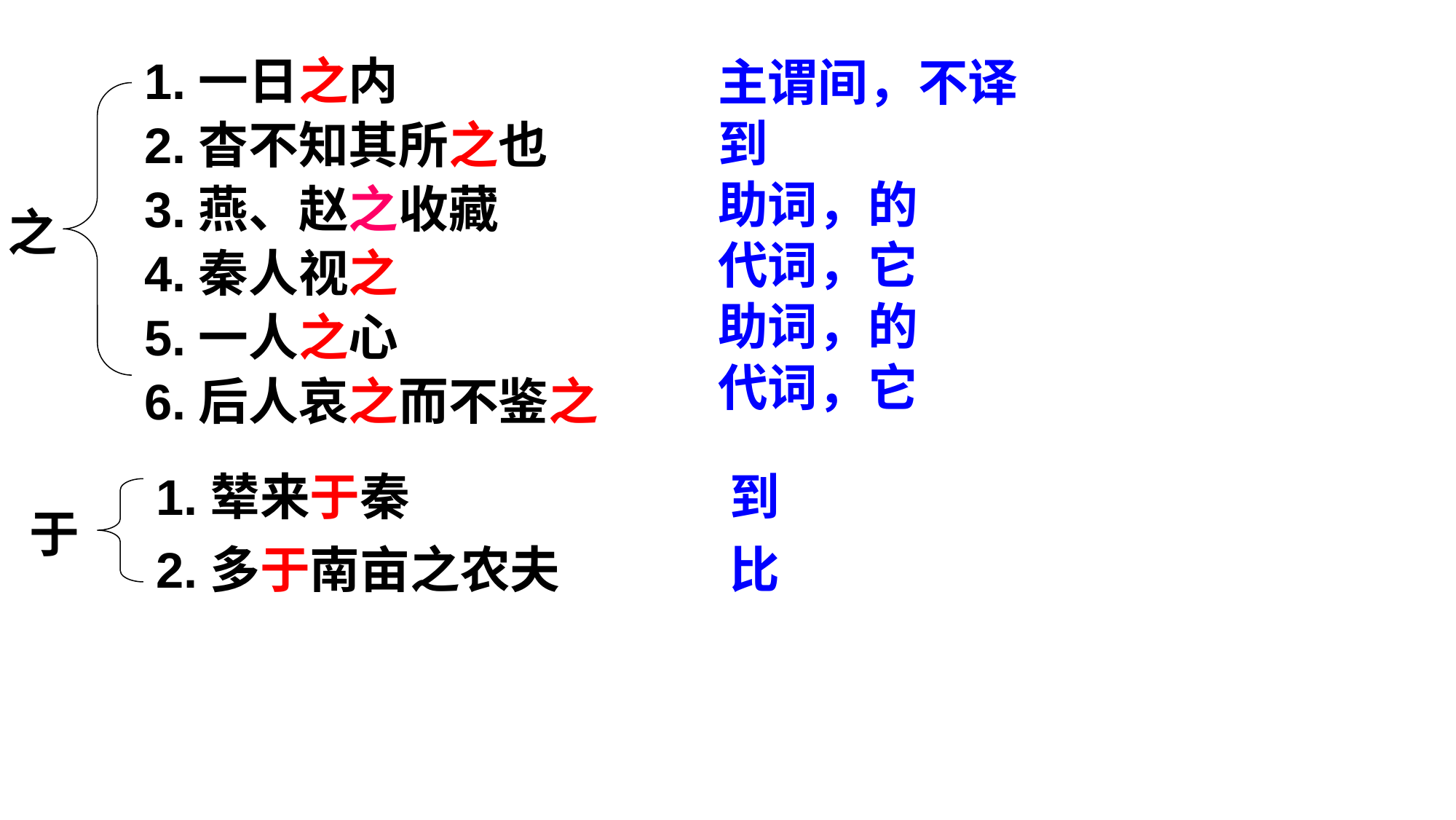

1.一日之内
2.杳不知其所之也
3.燕、赵之收藏
4.秦人视之
5.一人之心
6.后人哀之而不鉴之

主谓间，不译
到
助词，的
代词，它
助词，的
代词，它

之
1.辇来于秦
2.多于南亩之农夫
到
比

于